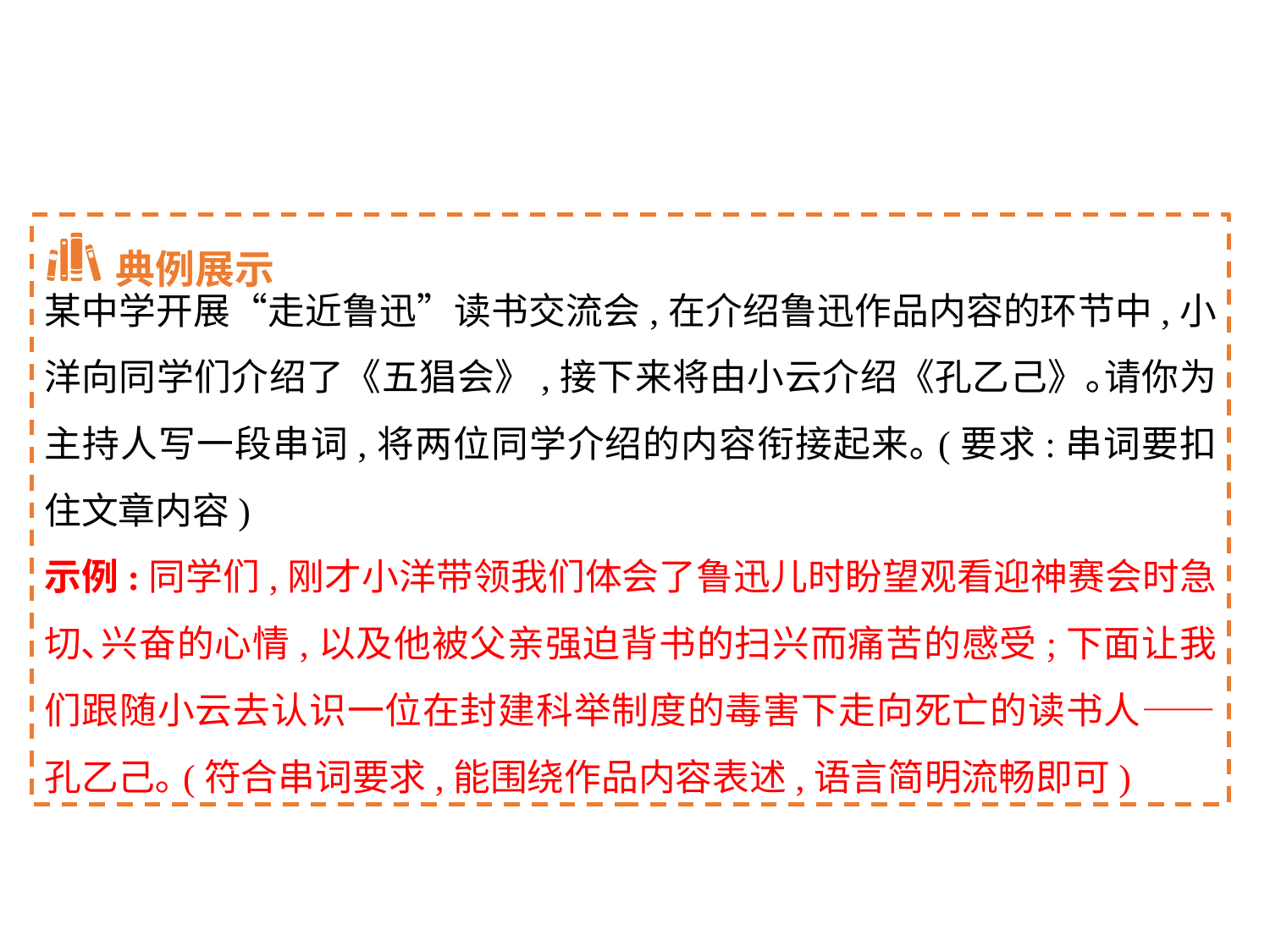

典例展示

某中学开展“走近鲁迅”读书交流会,在介绍鲁迅作品内容的环节中,小洋向同学们介绍了《五猖会》,接下来将由小云介绍《孔乙己》｡请你为主持人写一段串词,将两位同学介绍的内容衔接起来｡(要求:串词要扣住文章内容)
示例:同学们,刚才小洋带领我们体会了鲁迅儿时盼望观看迎神赛会时急切､兴奋的心情,以及他被父亲强迫背书的扫兴而痛苦的感受;下面让我们跟随小云去认识一位在封建科举制度的毒害下走向死亡的读书人——孔乙己｡(符合串词要求,能围绕作品内容表述,语言简明流畅即可)